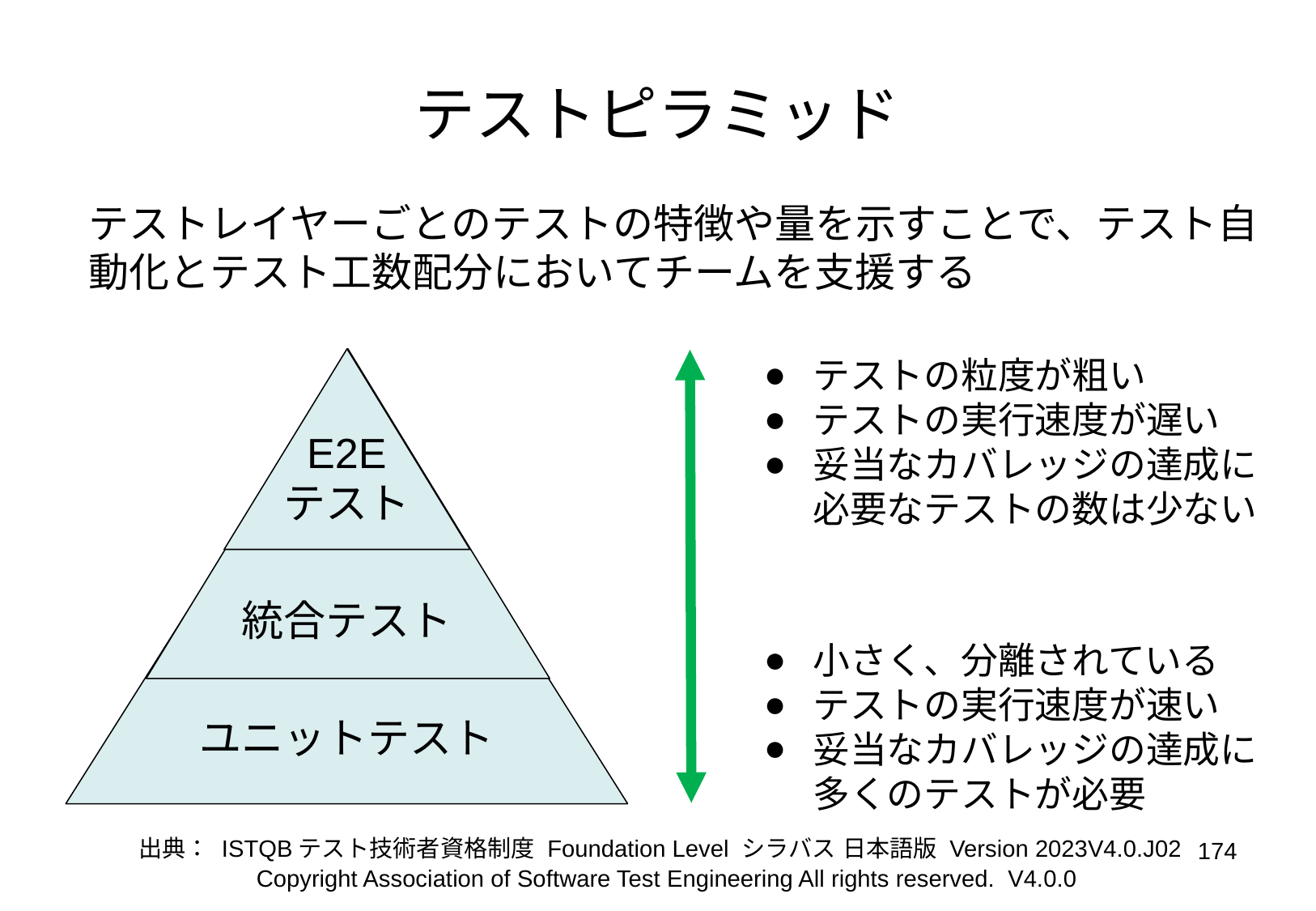

# テストピラミッド
テストレイヤーごとのテストの特徴や量を示すことで、テスト自動化とテスト工数配分においてチームを支援する
テストの粒度が粗い
テストの実行速度が遅い
妥当なカバレッジの達成に必要なテストの数は少ない

E2E
テスト
統合テスト
小さく、分離されている
テストの実行速度が速い
妥当なカバレッジの達成に多くのテストが必要
ユニットテスト
出典： ISTQBテスト技術者資格制度 Foundation Level シラバス 日本語版 Version 2023V4.0.J02
174
Copyright Association of Software Test Engineering All rights reserved.  V4.0.0